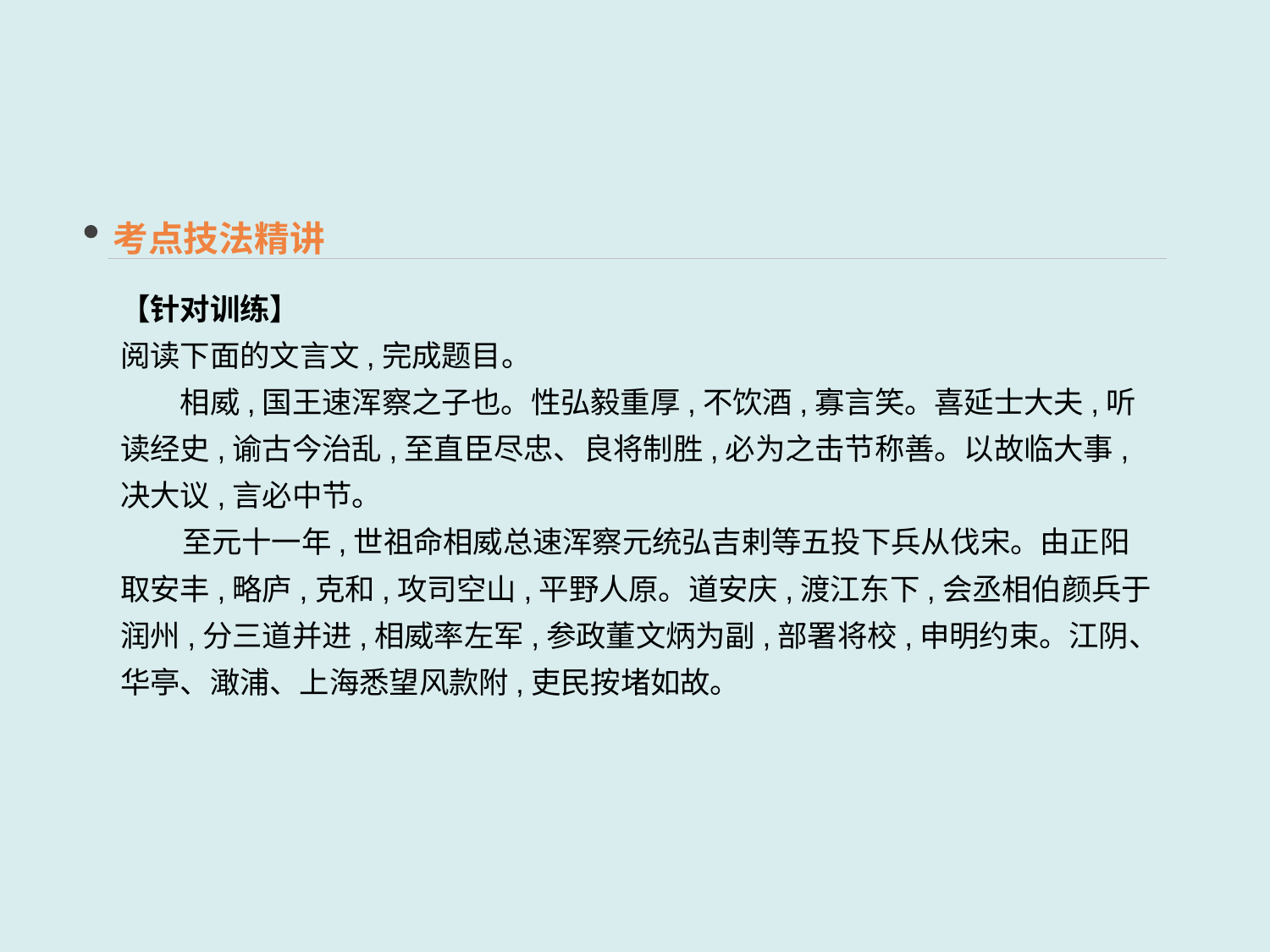

考点技法精讲

【针对训练】
阅读下面的文言文,完成题目。
　　相威,国王速浑察之子也。性弘毅重厚,不饮酒,寡言笑。喜延士大夫,听读经史,谕古今治乱,至直臣尽忠、良将制胜,必为之击节称善。以故临大事,决大议,言必中节。
        至元十一年,世祖命相威总速浑察元统弘吉剌等五投下兵从伐宋。由正阳取安丰,略庐,克和,攻司空山,平野人原。道安庆,渡江东下,会丞相伯颜兵于润州,分三道并进,相威率左军,参政董文炳为副,部署将校,申明约束。江阴、华亭、澉浦、上海悉望风款附,吏民按堵如故。